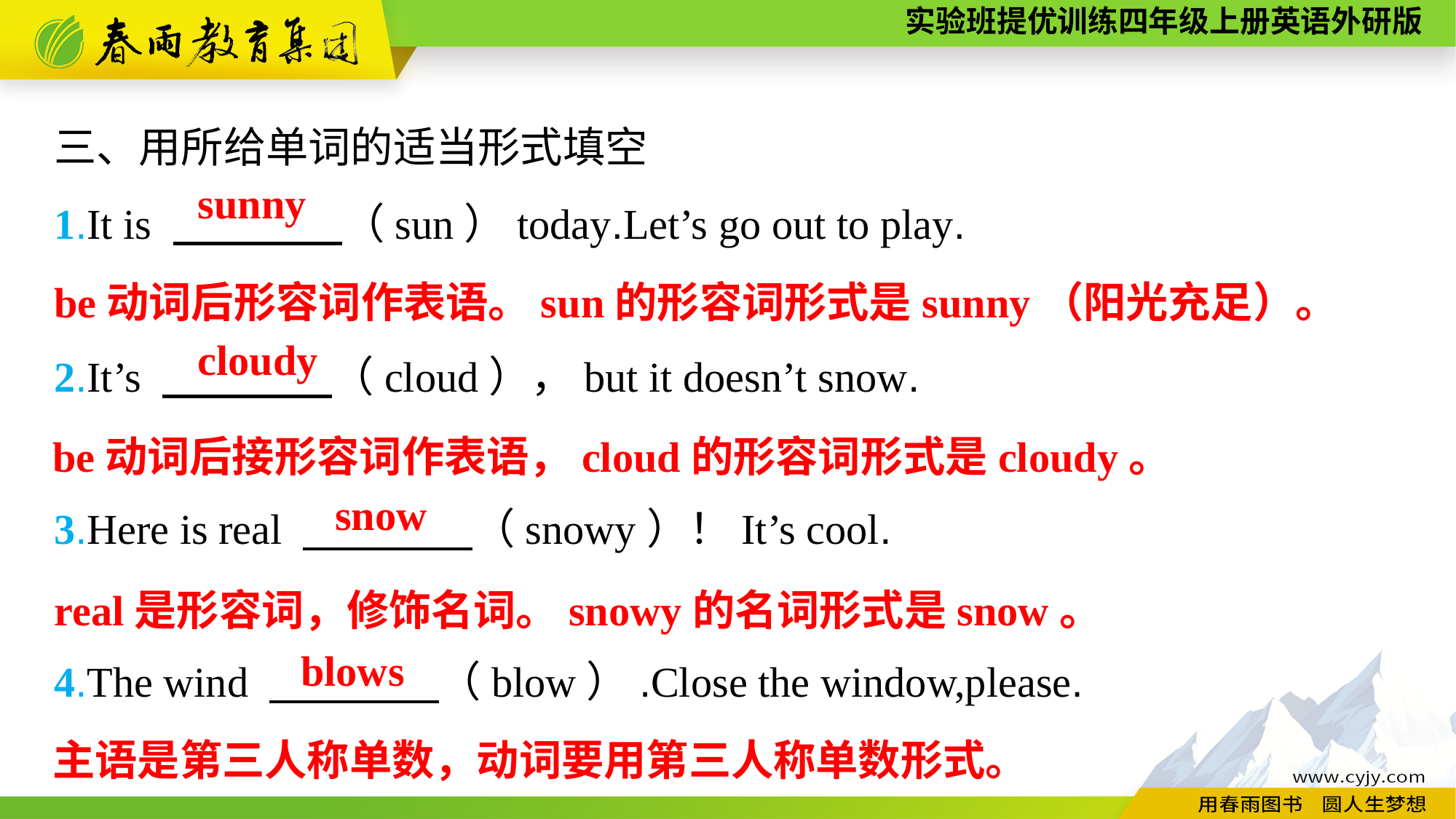

三、用所给单词的适当形式填空
1.It is 　　　　（sun）today.Let’s go out to play.

2.It’s 　　　　（cloud），but it doesn’t snow.

3.Here is real 　　　　（snowy）！It’s cool.

4.The wind 　　　　（blow）.Close the window,please.
sunny
be动词后形容词作表语。sun的形容词形式是sunny（阳光充足）。
cloudy
be动词后接形容词作表语，cloud的形容词形式是cloudy。
snow
real是形容词，修饰名词。snowy的名词形式是snow。
blows
主语是第三人称单数，动词要用第三人称单数形式。